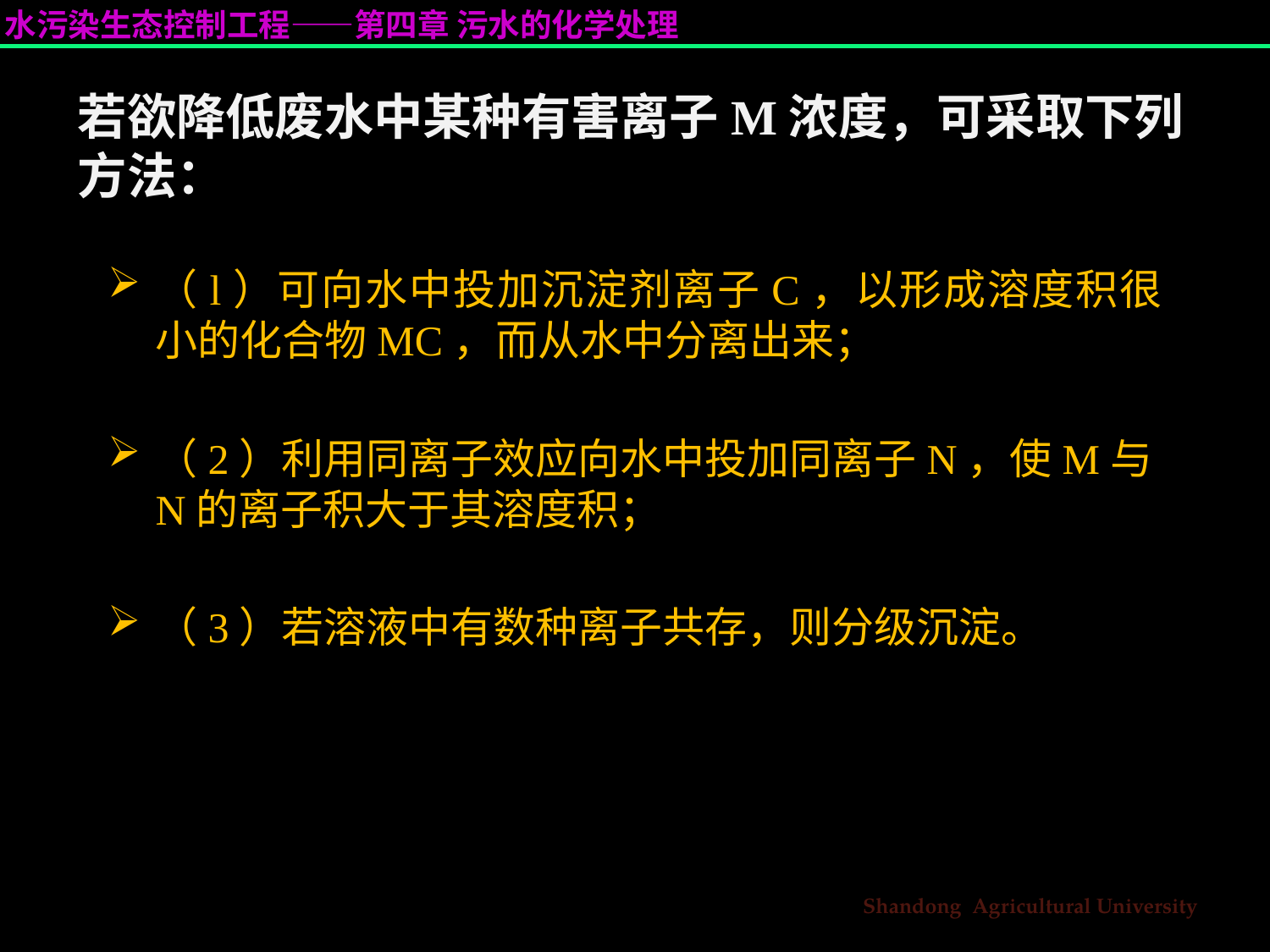

# 若欲降低废水中某种有害离子M浓度，可采取下列方法：
（l）可向水中投加沉淀剂离子C，以形成溶度积很小的化合物MC，而从水中分离出来；

（2）利用同离子效应向水中投加同离子N，使M与N的离子积大于其溶度积；

（3）若溶液中有数种离子共存，则分级沉淀。